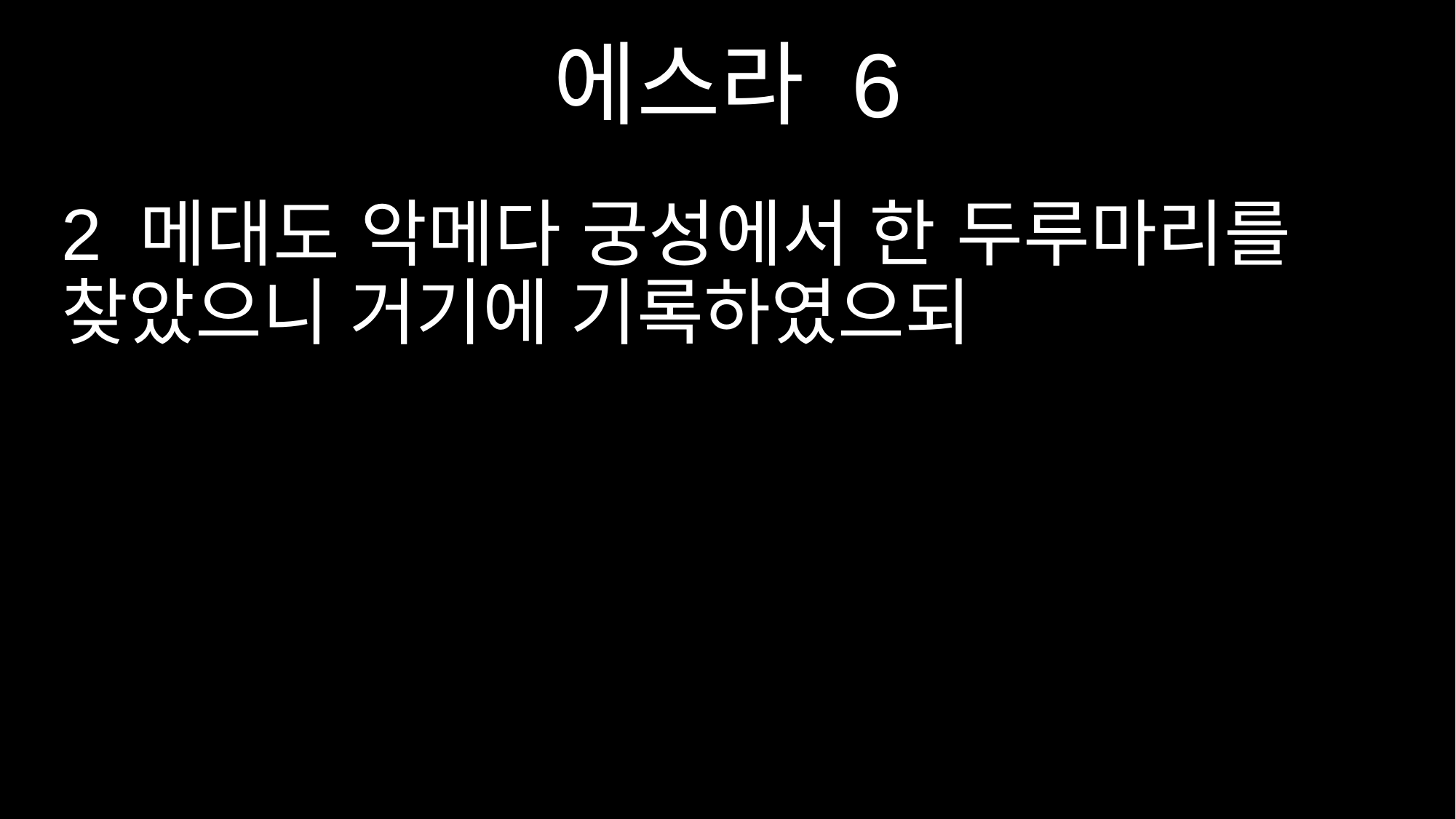

에스라 6
2 메대도 악메다 궁성에서 한 두루마리를 찾았으니 거기에 기록하였으되